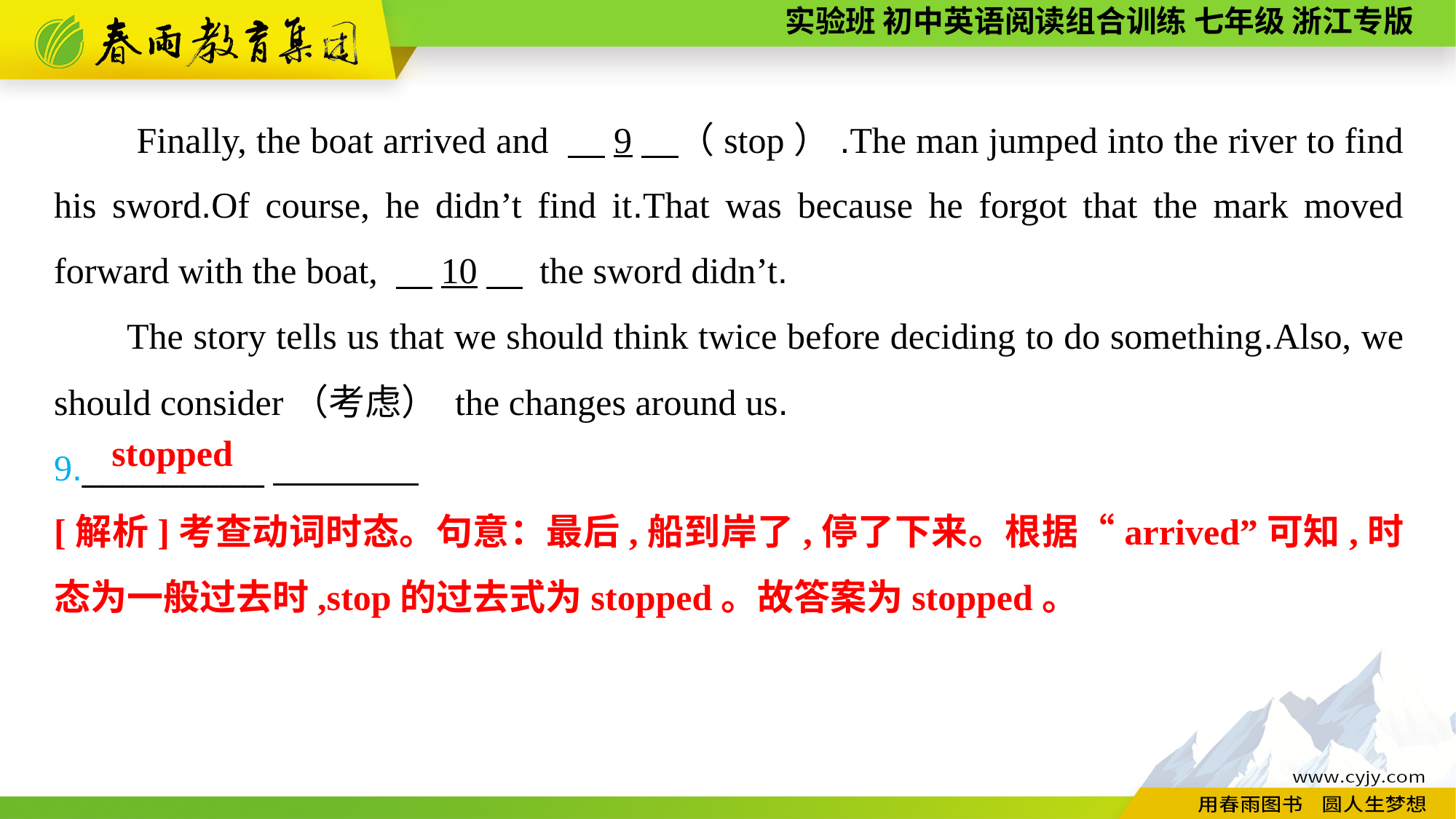

Finally, the boat arrived and 　9　（stop）.The man jumped into the river to find his sword.Of course, he didn’t find it.That was because he forgot that the mark moved forward with the boat, 　10　 the sword didn’t.
The story tells us that we should think twice before deciding to do something.Also, we should consider（考虑） the changes around us.
9._________
stopped
[解析]考查动词时态。句意：最后,船到岸了,停了下来。根据“arrived”可知,时态为一般过去时,stop的过去式为stopped。故答案为stopped。